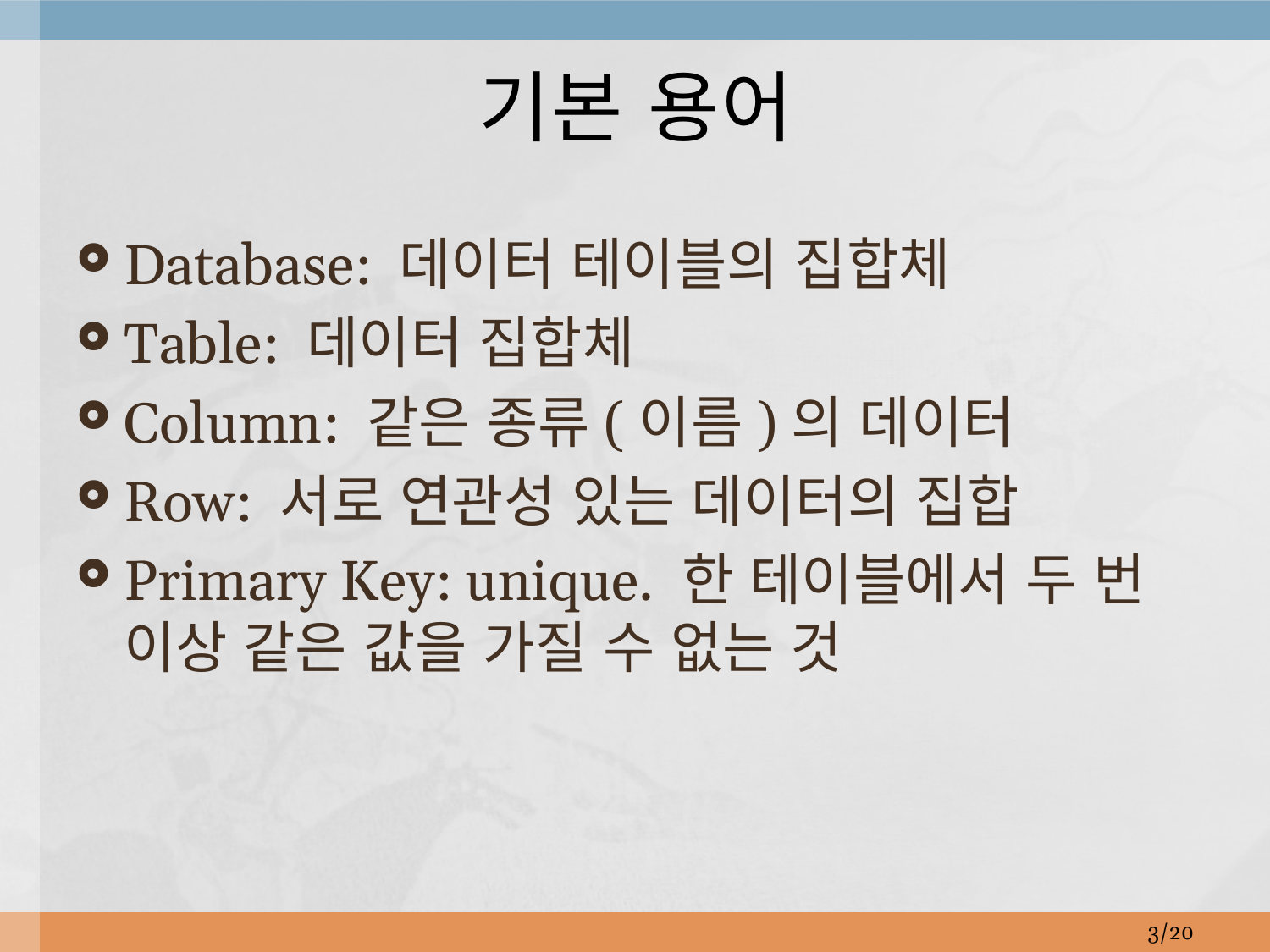

# 기본 용어
Database: 데이터 테이블의 집합체
Table: 데이터 집합체
Column: 같은 종류(이름)의 데이터
Row: 서로 연관성 있는 데이터의 집합
Primary Key: unique. 한 테이블에서 두 번 이상 같은 값을 가질 수 없는 것

3